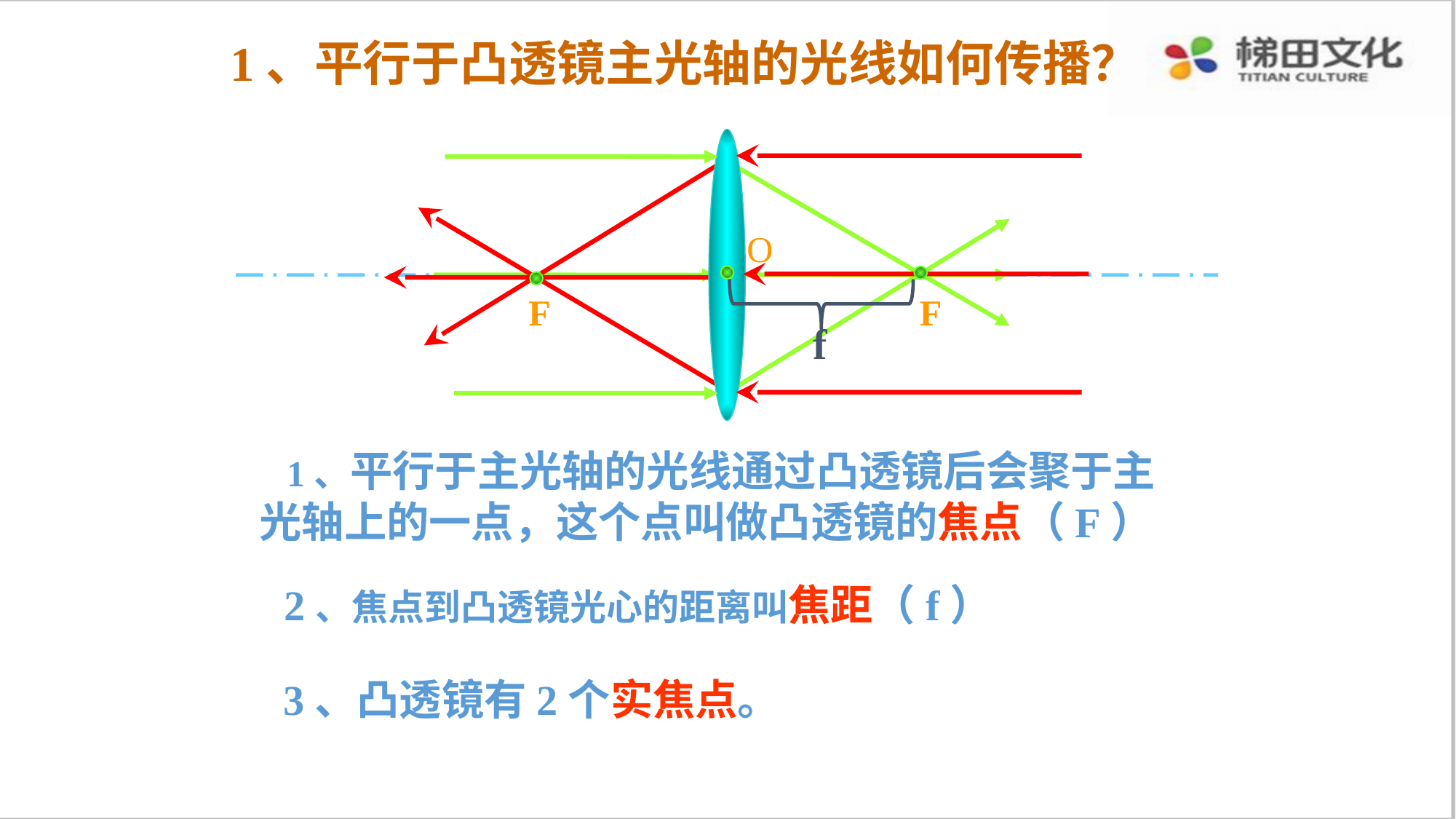

1、平行于凸透镜主光轴的光线如何传播？

O

F
F
f

   1、平行于主光轴的光线通过凸透镜后会聚于主
光轴上的一点，这个点叫做凸透镜的焦点（F）
  2、焦点到凸透镜光心的距离叫焦距（f）
3、凸透镜有2个实焦点。